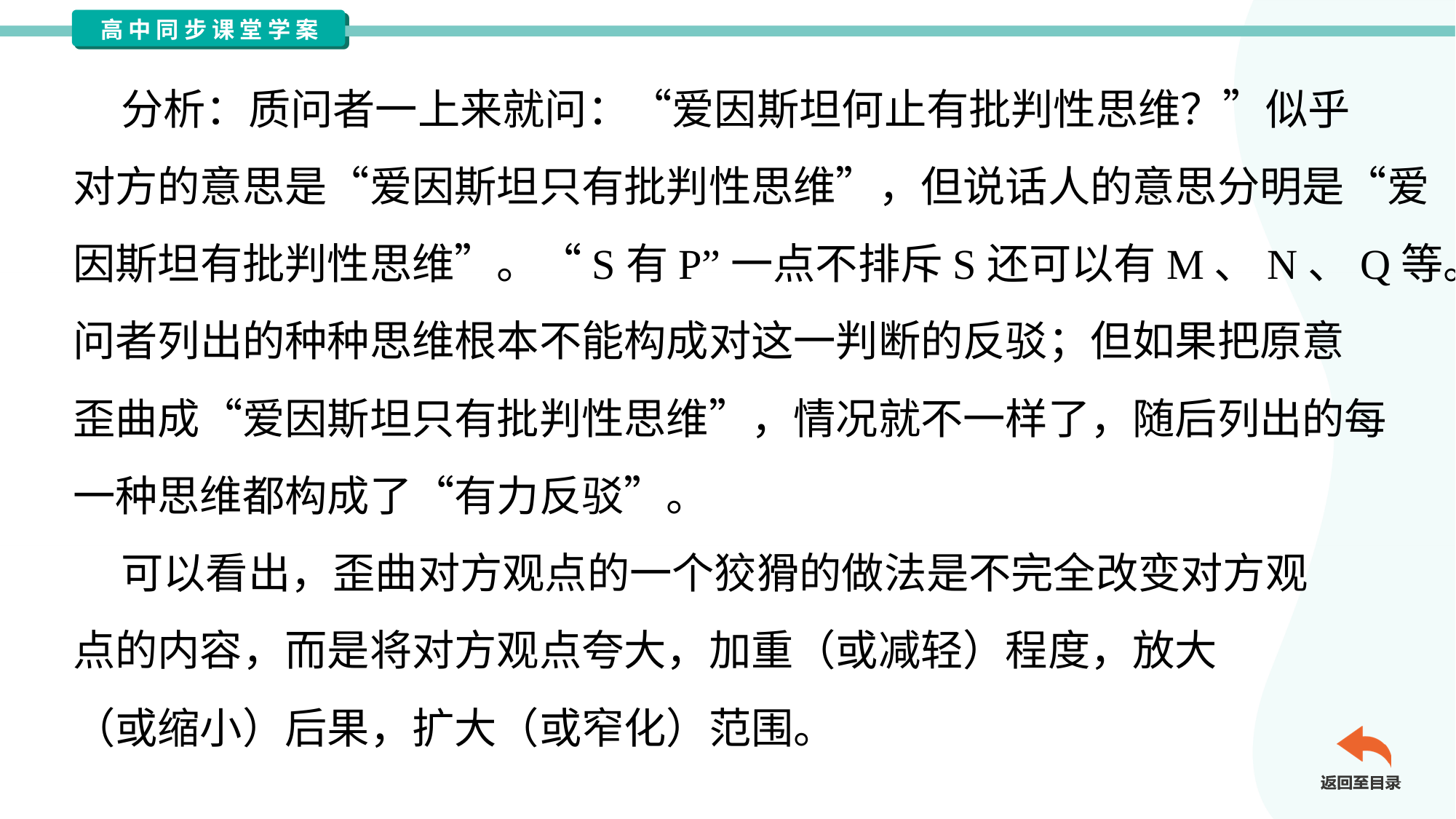

分析：质问者一上来就问：“爱因斯坦何止有批判性思维？”似乎
对方的意思是“爱因斯坦只有批判性思维”，但说话人的意思分明是“爱
因斯坦有批判性思维”。“S有P”一点不排斥S还可以有M、N、Q等。质
问者列出的种种思维根本不能构成对这一判断的反驳；但如果把原意
歪曲成“爱因斯坦只有批判性思维”，情况就不一样了，随后列出的每
一种思维都构成了“有力反驳”。
    可以看出，歪曲对方观点的一个狡猾的做法是不完全改变对方观
点的内容，而是将对方观点夸大，加重（或减轻）程度，放大
（或缩小）后果，扩大（或窄化）范围。